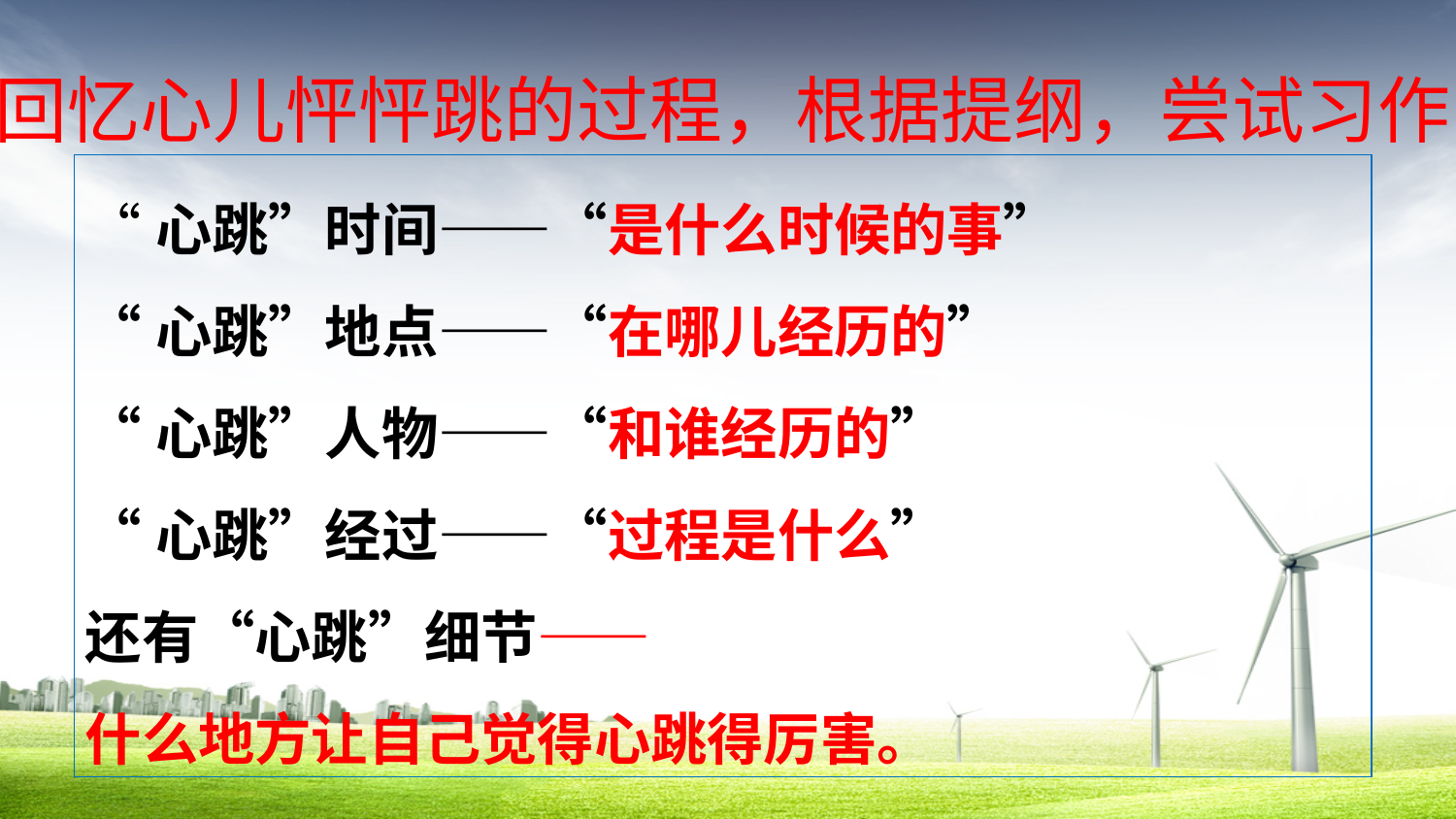

回忆心儿怦怦跳的过程，根据提纲，尝试习作
“心跳”时间——“是什么时候的事”
“心跳”地点——“在哪儿经历的”
“心跳”人物——“和谁经历的”
“心跳”经过——“过程是什么”
还有“心跳”细节——
什么地方让自己觉得心跳得厉害。